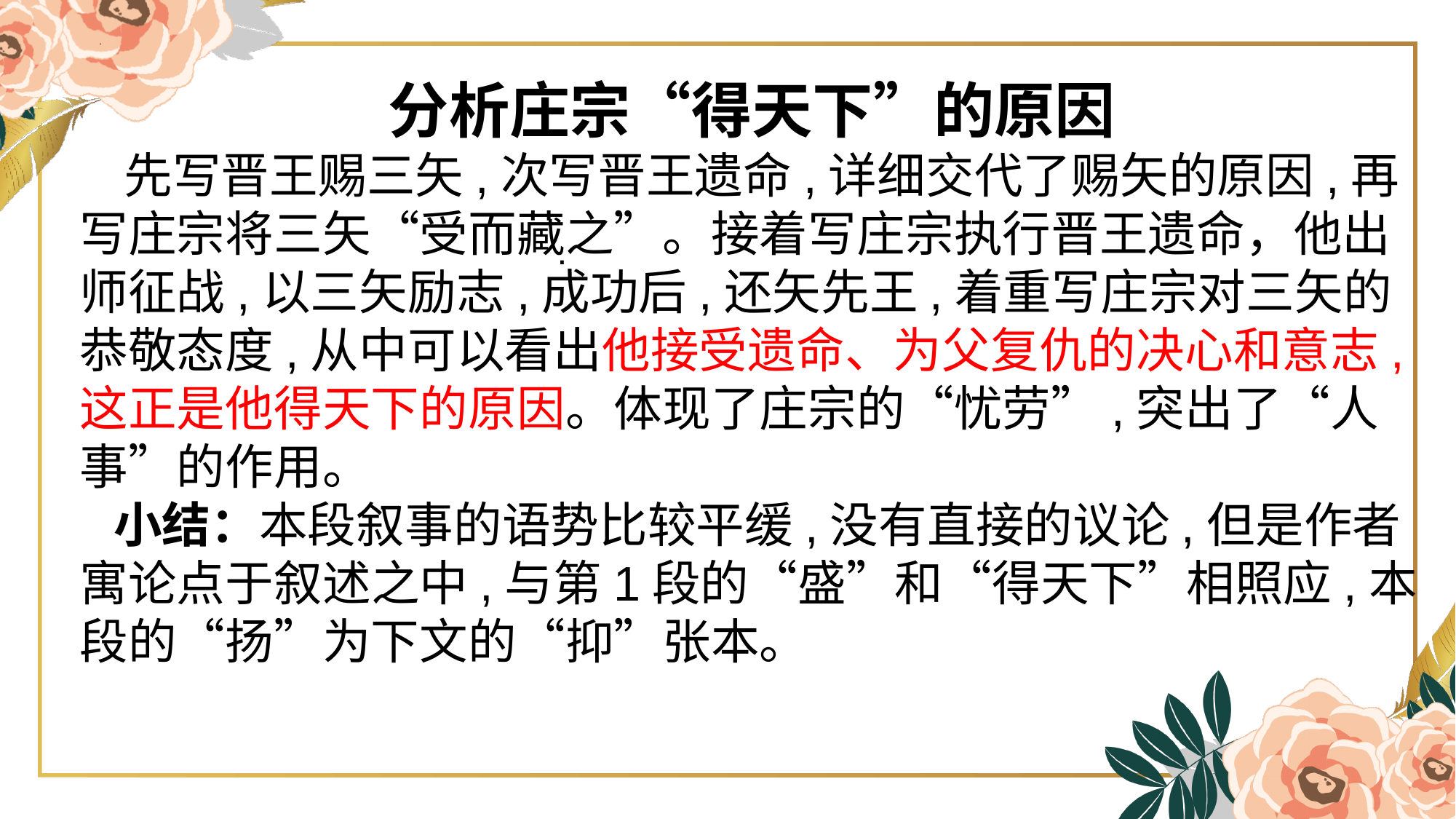

分析庄宗“得天下”的原因
   先写晋王赐三矢,次写晋王遗命,详细交代了赐矢的原因,再写庄宗将三矢“受而藏之”。接着写庄宗执行晋王遗命，他出师征战,以三矢励志,成功后,还矢先王,着重写庄宗对三矢的恭敬态度,从中可以看出他接受遗命、为父复仇的决心和意志,这正是他得天下的原因。体现了庄宗的“忧劳”,突出了“人事”的作用。
  小结：本段叙事的语势比较平缓,没有直接的议论,但是作者寓论点于叙述之中,与第1段的“盛”和“得天下”相照应,本段的“扬”为下文的“抑”张本。

.